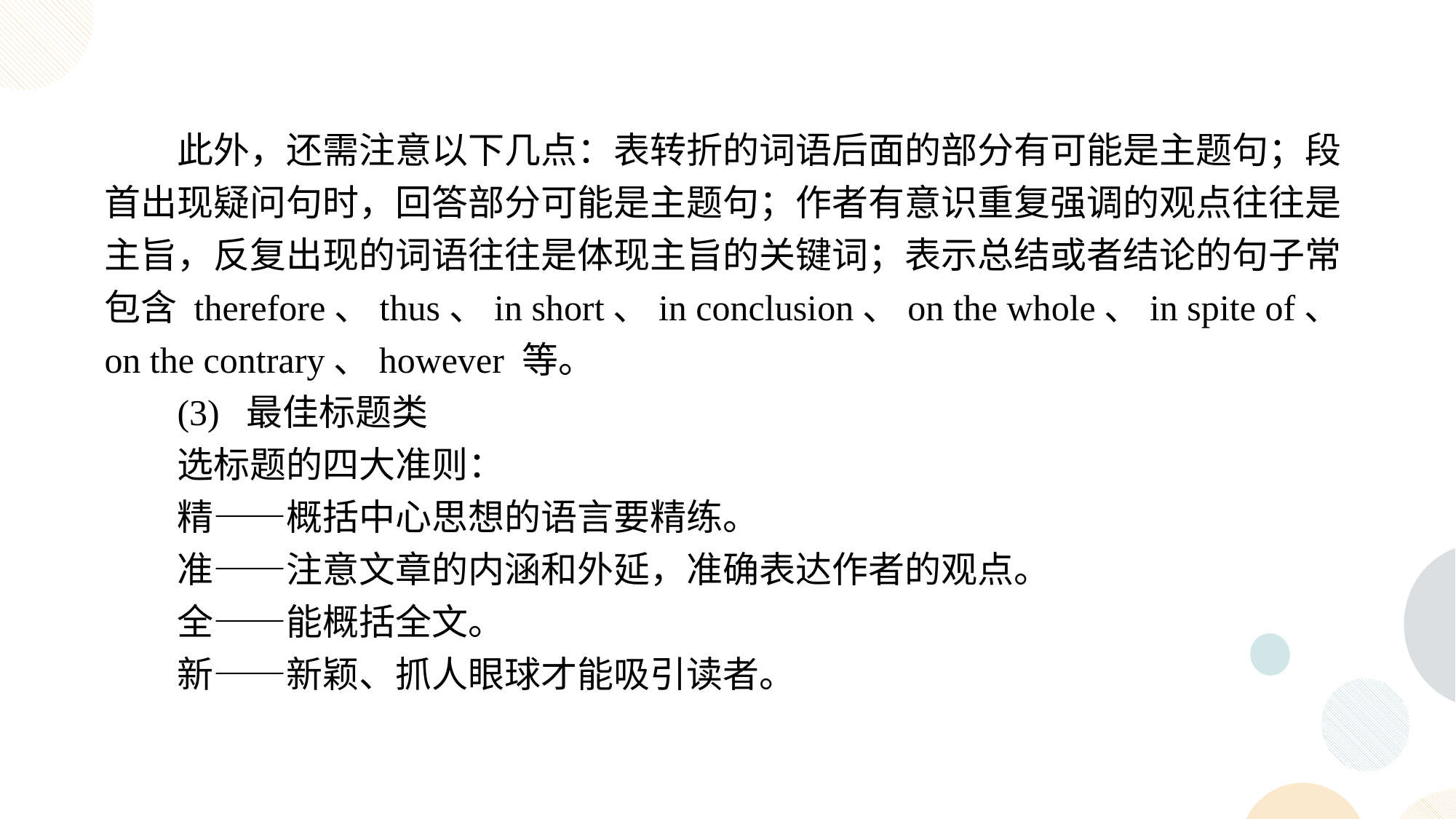

此外，还需注意以下几点：表转折的词语后面的部分有可能是主题句；段首出现疑问句时，回答部分可能是主题句；作者有意识重复强调的观点往往是主旨，反复出现的词语往往是体现主旨的关键词；表示总结或者结论的句子常包含 therefore、thus、in short、in conclusion、on the whole、in spite of、 on the contrary、however 等。
(3)  最佳标题类
选标题的四大准则：
精——概括中心思想的语言要精练。
准——注意文章的内涵和外延，准确表达作者的观点。
全——能概括全文。
新——新颖、抓人眼球才能吸引读者。